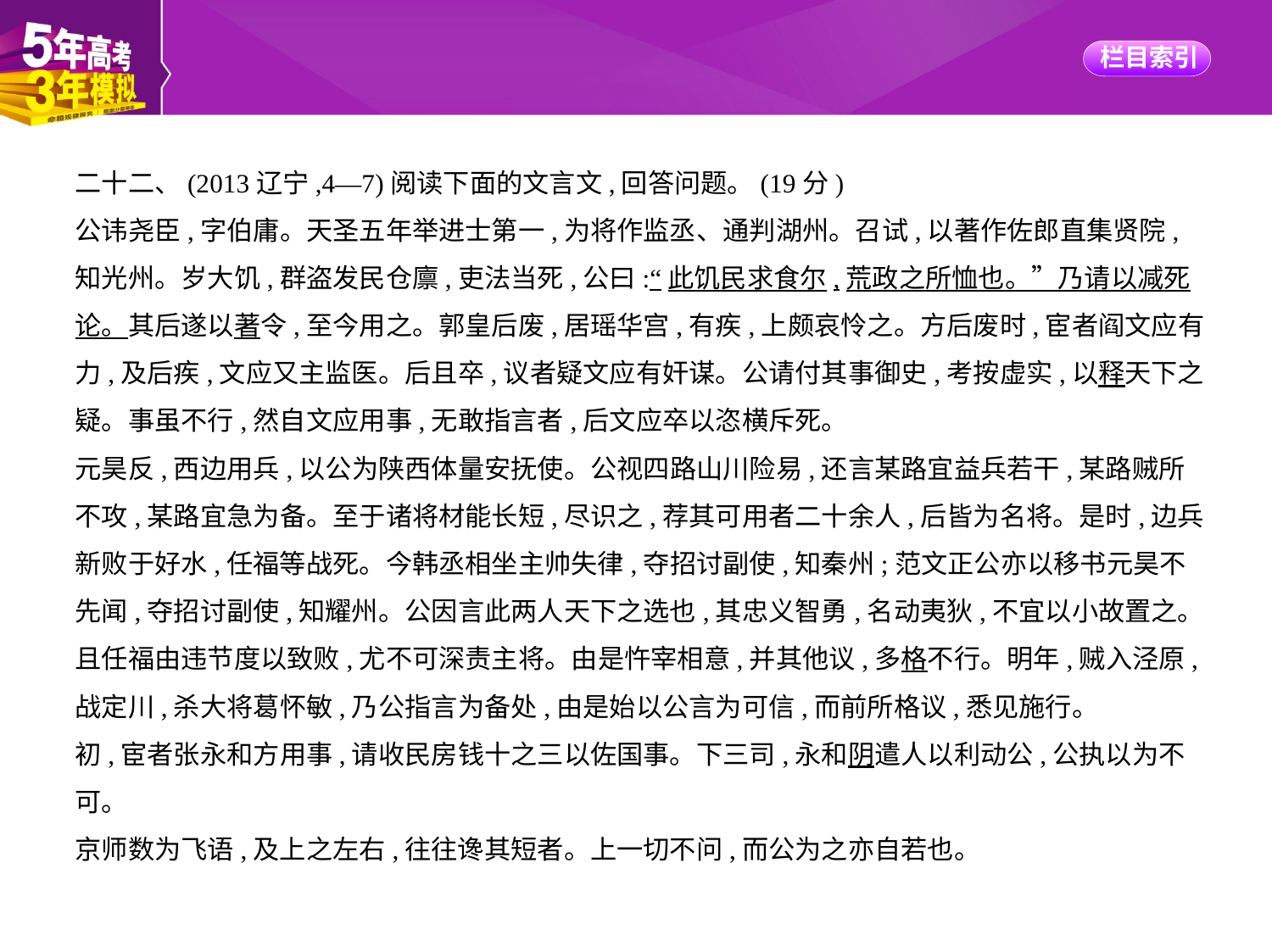

二十二、(2013辽宁,4—7)阅读下面的文言文,回答问题。(19分)
公讳尧臣,字伯庸。天圣五年举进士第一,为将作监丞、通判湖州。召试,以著作佐郎直集贤院,
知光州。岁大饥,群盗发民仓廪,吏法当死,公曰:“此饥民求食尔,荒政之所恤也。”乃请以减死
论。其后遂以著令,至今用之。郭皇后废,居瑶华宫,有疾,上颇哀怜之。方后废时,宦者阎文应有
力,及后疾,文应又主监医。后且卒,议者疑文应有奸谋。公请付其事御史,考按虚实,以释天下之
疑。事虽不行,然自文应用事,无敢指言者,后文应卒以恣横斥死。
元昊反,西边用兵,以公为陕西体量安抚使。公视四路山川险易,还言某路宜益兵若干,某路贼所
不攻,某路宜急为备。至于诸将材能长短,尽识之,荐其可用者二十余人,后皆为名将。是时,边兵
新败于好水,任福等战死。今韩丞相坐主帅失律,夺招讨副使,知秦州;范文正公亦以移书元昊不
先闻,夺招讨副使,知耀州。公因言此两人天下之选也,其忠义智勇,名动夷狄,不宜以小故置之。
且任福由违节度以致败,尤不可深责主将。由是忤宰相意,并其他议,多格不行。明年,贼入泾原,
战定川,杀大将葛怀敏,乃公指言为备处,由是始以公言为可信,而前所格议,悉见施行。
初,宦者张永和方用事,请收民房钱十之三以佐国事。下三司,永和阴遣人以利动公,公执以为不
可。
京师数为飞语,及上之左右,往往谗其短者。上一切不问,而公为之亦自若也。